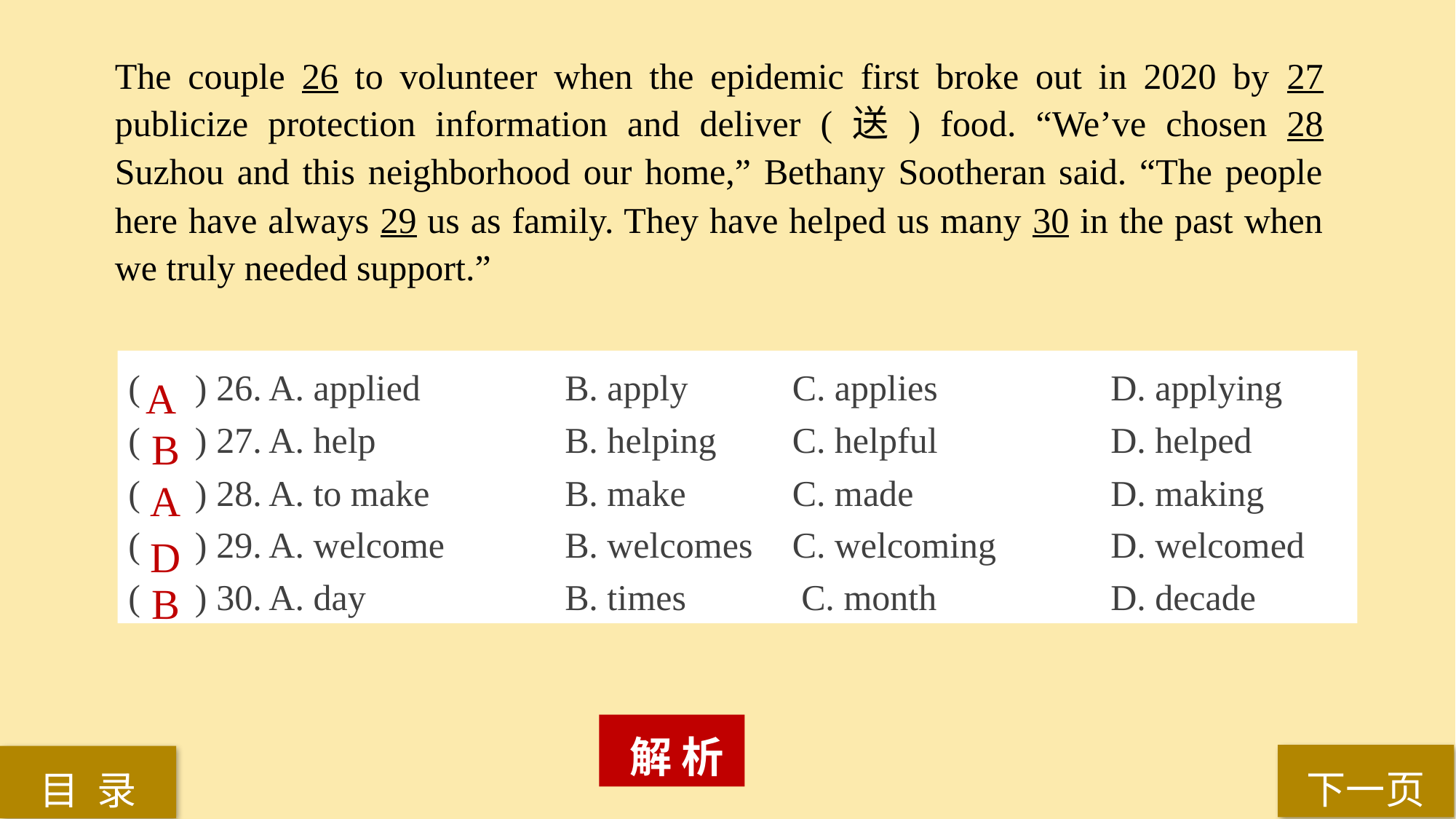

The couple 26 to volunteer when the epidemic first broke out in 2020 by 27 publicize protection information and deliver (送) food. “We’ve chosen 28 Suzhou and this neighborhood our home,” Bethany Sootheran said. “The people here have always 29 us as family. They have helped us many 30 in the past when we truly needed support.”
(      ) 26. A. applied	 	B. apply 	 C. applies		D. applying
(      ) 27. A. help 		B. helping 	 C. helpful 		D. helped
(      ) 28. A. to make 		B. make 	 C. made 		D. making
(      ) 29. A. welcome 		B. welcomes	 C. welcoming 	D. welcomed
(      ) 30. A. day 		B. times	  C. month 		D. decade
A
B
A
D
B
 解 析